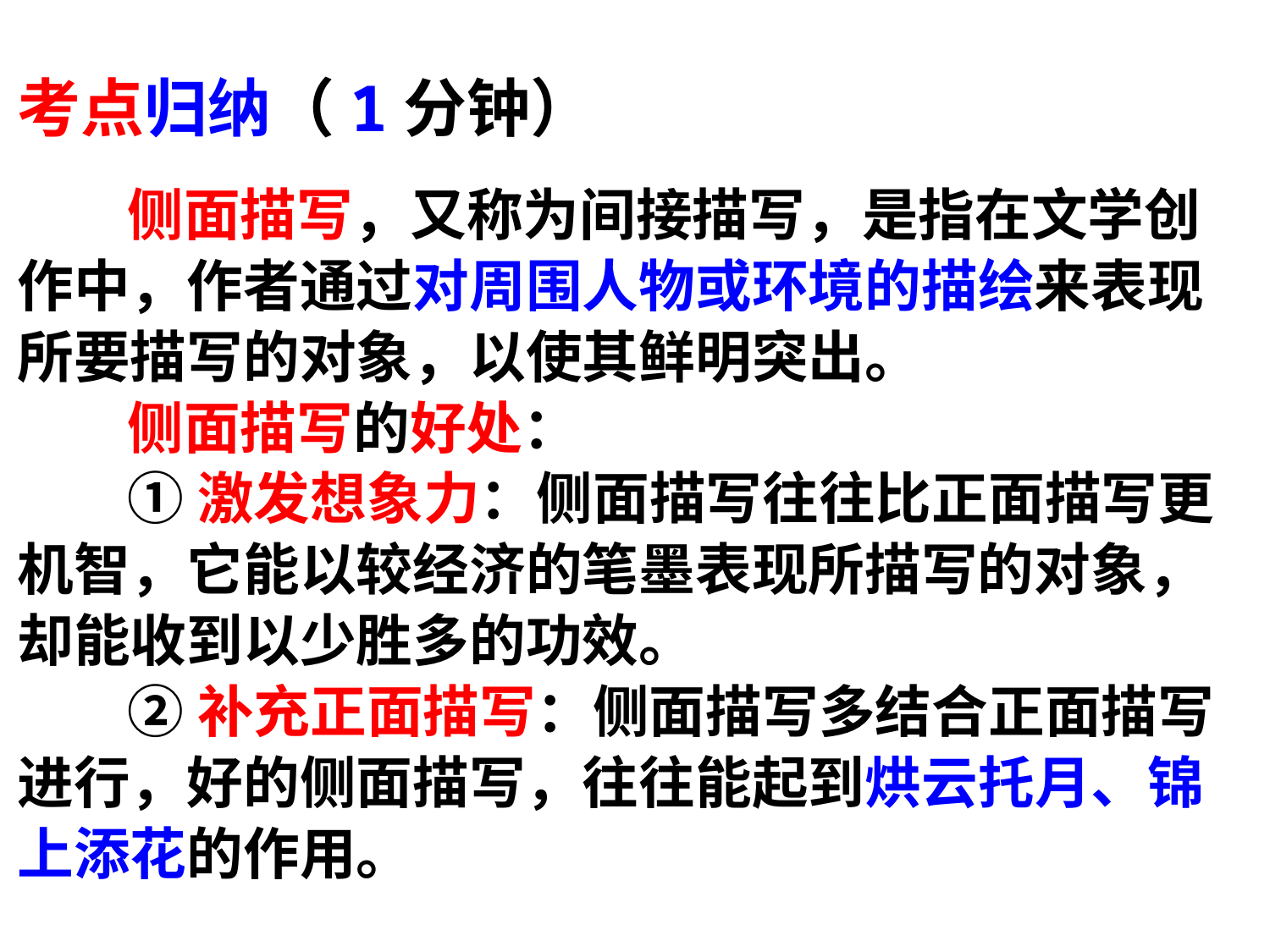

考点归纳（1分钟）
侧面描写，又称为间接描写，是指在文学创作中，作者通过对周围人物或环境的描绘来表现所要描写的对象，以使其鲜明突出。
侧面描写的好处：
①激发想象力：侧面描写往往比正面描写更机智，它能以较经济的笔墨表现所描写的对象，却能收到以少胜多的功效。
②补充正面描写：侧面描写多结合正面描写进行，好的侧面描写，往往能起到烘云托月、锦上添花的作用。